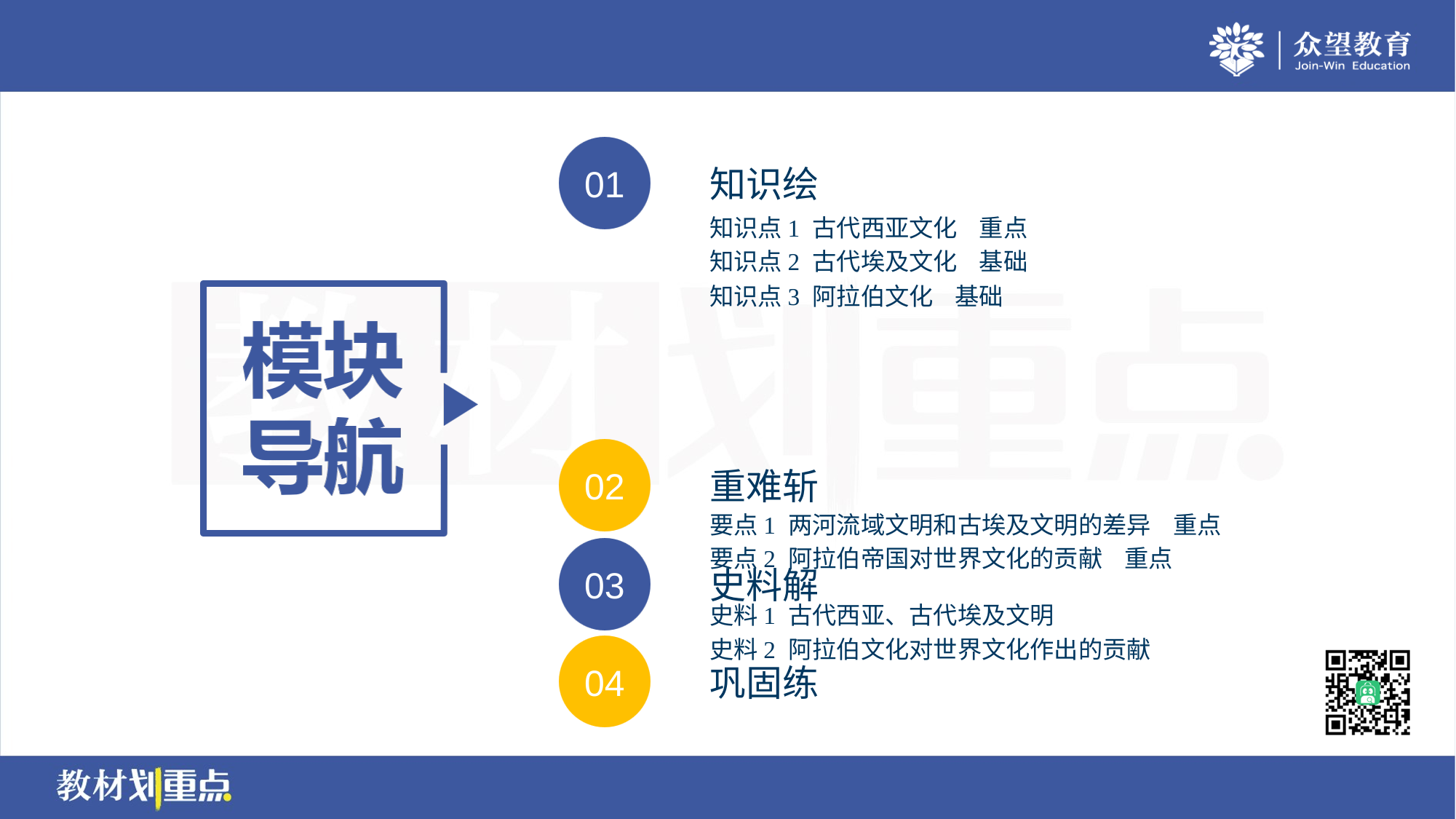

知识点1 古代西亚文化    重点
知识点2 古代埃及文化    基础
知识点3 阿拉伯文化    基础
要点1 两河流域文明和古埃及文明的差异    重点
要点2 阿拉伯帝国对世界文化的贡献    重点
史料1 古代西亚、古代埃及文明
史料2 阿拉伯文化对世界文化作出的贡献